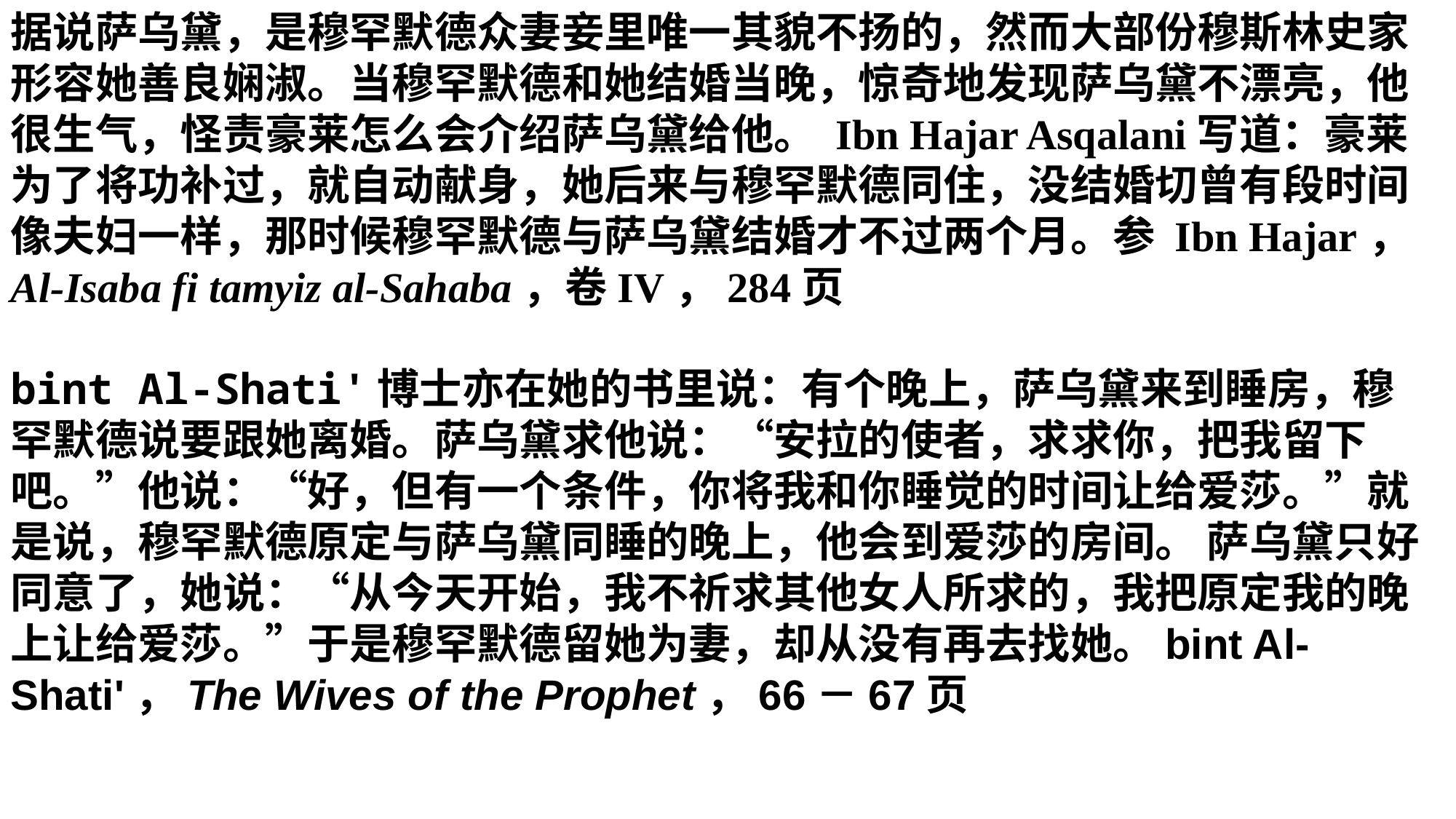

据说萨乌黛，是穆罕默德众妻妾里唯一其貌不扬的，然而大部份穆斯林史家形容她善良娴淑。当穆罕默德和她结婚当晚，惊奇地发现萨乌黛不漂亮，他很生气，怪责豪莱怎么会介绍萨乌黛给他。 Ibn Hajar Asqalani写道：豪莱为了将功补过，就自动献身，她后来与穆罕默德同住，没结婚切曾有段时间像夫妇一样，那时候穆罕默德与萨乌黛结婚才不过两个月。参 Ibn Hajar，Al-Isaba fi tamyiz al-Sahaba，卷IV，284页

bint Al-Shati'博士亦在她的书里说：有个晚上，萨乌黛来到睡房，穆罕默德说要跟她离婚。萨乌黛求他说：“安拉的使者，求求你，把我留下吧。”他说：“好，但有一个条件，你将我和你睡觉的时间让给爱莎。”就是说，穆罕默德原定与萨乌黛同睡的晚上，他会到爱莎的房间。 萨乌黛只好同意了，她说：“从今天开始，我不祈求其他女人所求的，我把原定我的晚上让给爱莎。”于是穆罕默德留她为妻，却从没有再去找她。bint Al-Shati'，The Wives of the Prophet，66－67页